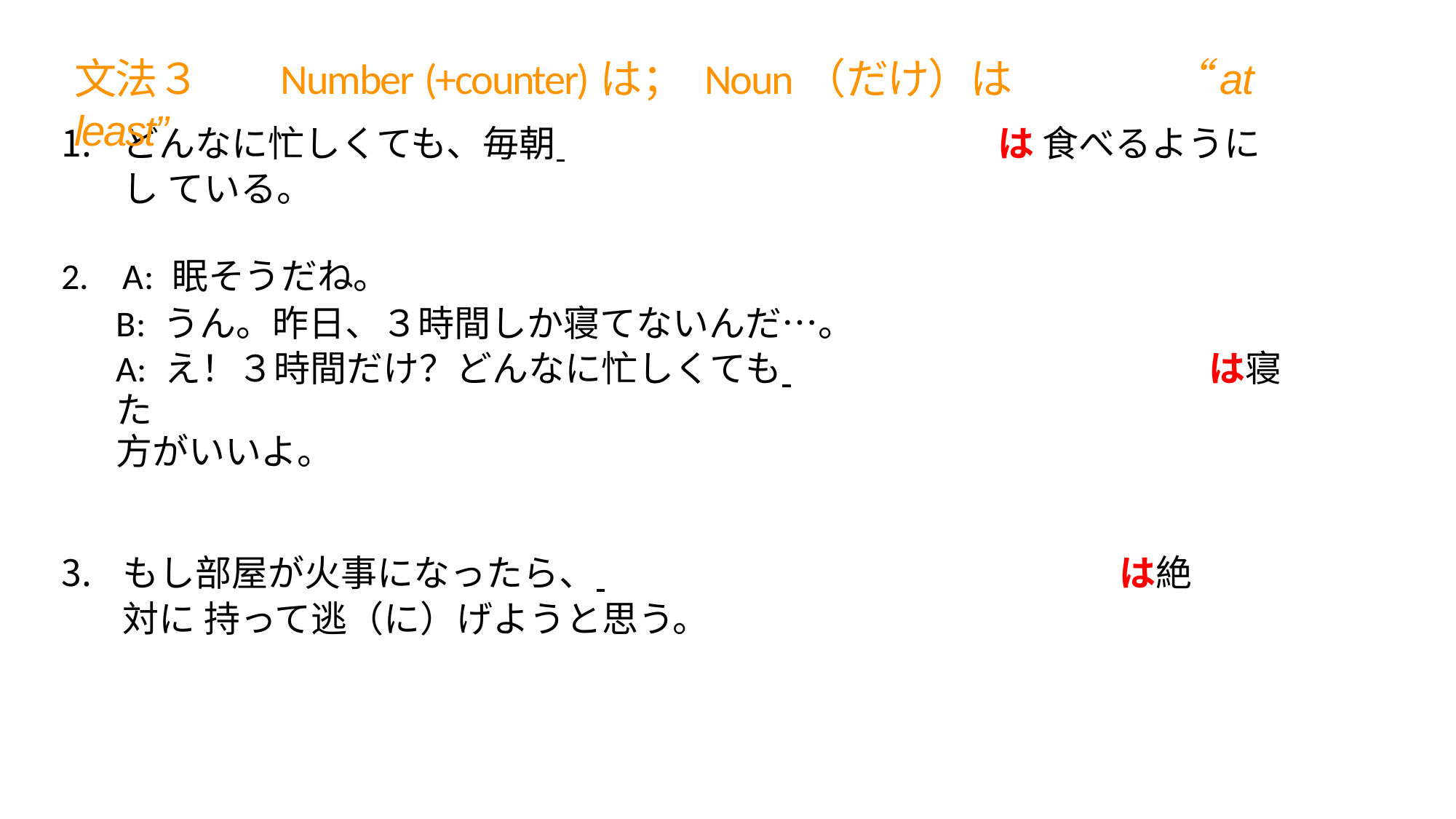

# ⽂法３	Number (+counter)は； Noun（だけ）は	“at least”
どんなに忙しくても、毎朝 	は ⾷べるようにし ている。

A: 眠そうだね。
B: うん。昨⽇、３時間しか寝てないんだ…。
A: え！３時間だけ？どんなに忙しくても 	は寝た
⽅がいいよ。

もし部屋が⽕事になったら、 	は絶対に 持って逃（に）げようと思う。